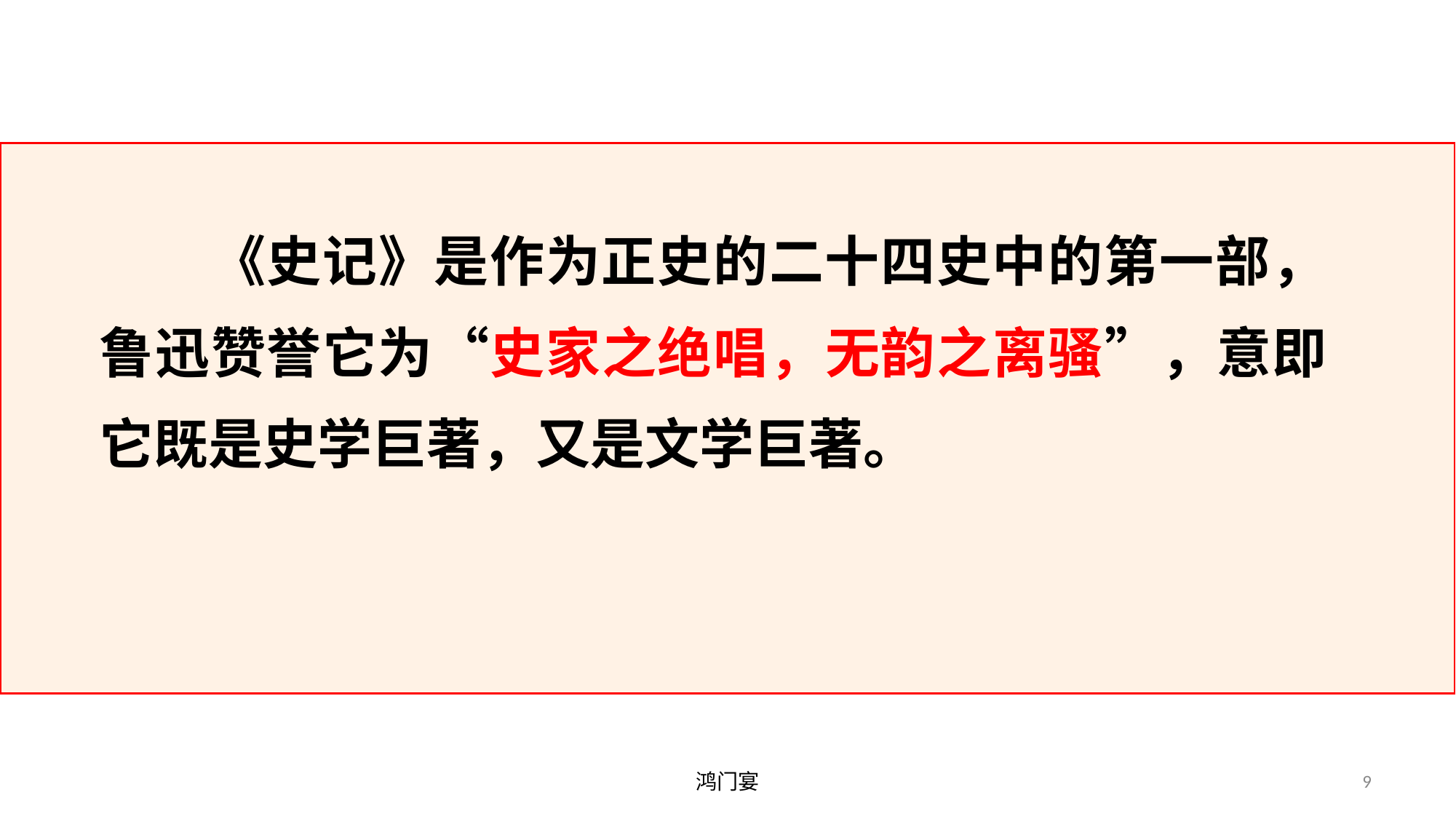

《史记》是作为正史的二十四史中的第一部，鲁迅赞誉它为“史家之绝唱，无韵之离骚”，意即它既是史学巨著，又是文学巨著。
鸿门宴
9